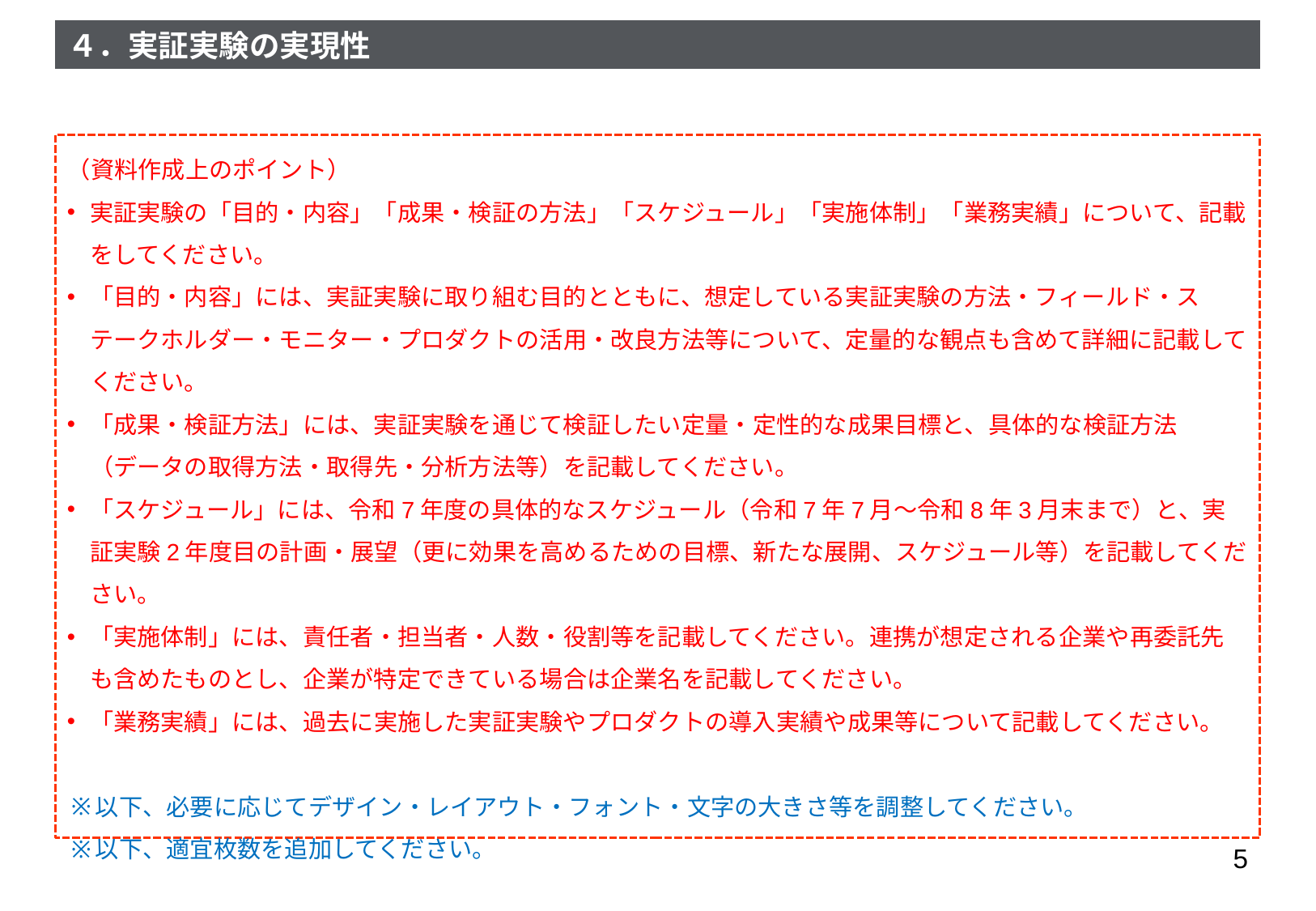

（資料作成上のポイント）
実証実験の「目的・内容」「成果・検証の方法」「スケジュール」「実施体制」「業務実績」について、記載をしてください。
「目的・内容」には、実証実験に取り組む目的とともに、想定している実証実験の方法・フィールド・ステークホルダー・モニター・プロダクトの活用・改良方法等について、定量的な観点も含めて詳細に記載してください。
「成果・検証方法」には、実証実験を通じて検証したい定量・定性的な成果目標と、具体的な検証方法（データの取得方法・取得先・分析方法等）を記載してください。
「スケジュール」には、令和7年度の具体的なスケジュール（令和7年7月～令和8年3月末まで）と、実証実験2年度目の計画・展望（更に効果を高めるための目標、新たな展開、スケジュール等）を記載してください。
「実施体制」には、責任者・担当者・人数・役割等を記載してください。連携が想定される企業や再委託先も含めたものとし、企業が特定できている場合は企業名を記載してください。
「業務実績」には、過去に実施した実証実験やプロダクトの導入実績や成果等について記載してください。

以下、必要に応じてデザイン・レイアウト・フォント・文字の大きさ等を調整してください。
以下、適宜枚数を追加してください。